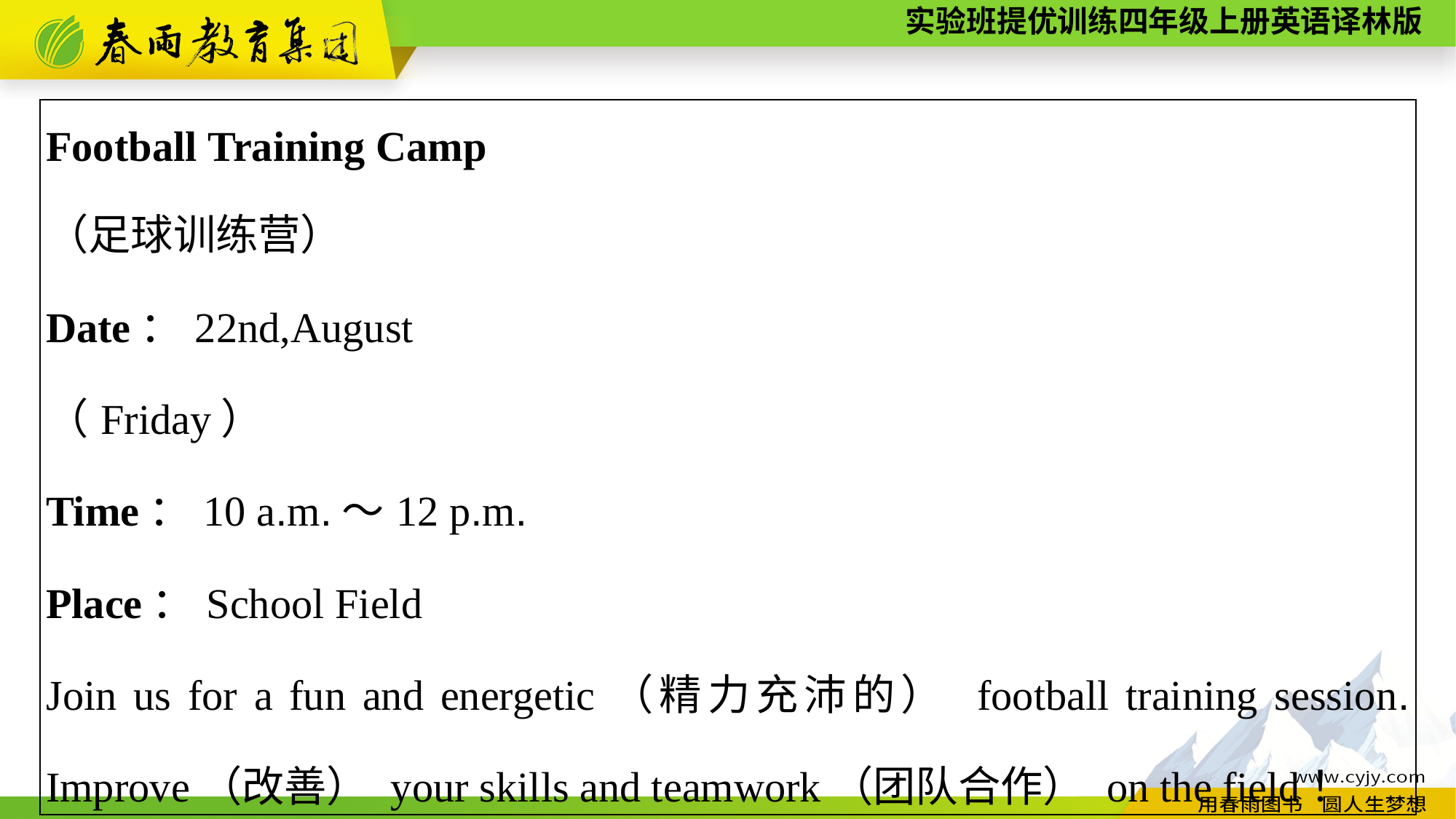

| Football Training Camp （足球训练营） Date：22nd,August （Friday） Time：10 a.m.～12 p.m. Place：School Field Join us for a fun and energetic（精力充沛的） football training session. Improve（改善） your skills and teamwork（团队合作） on the field！ |
| --- |